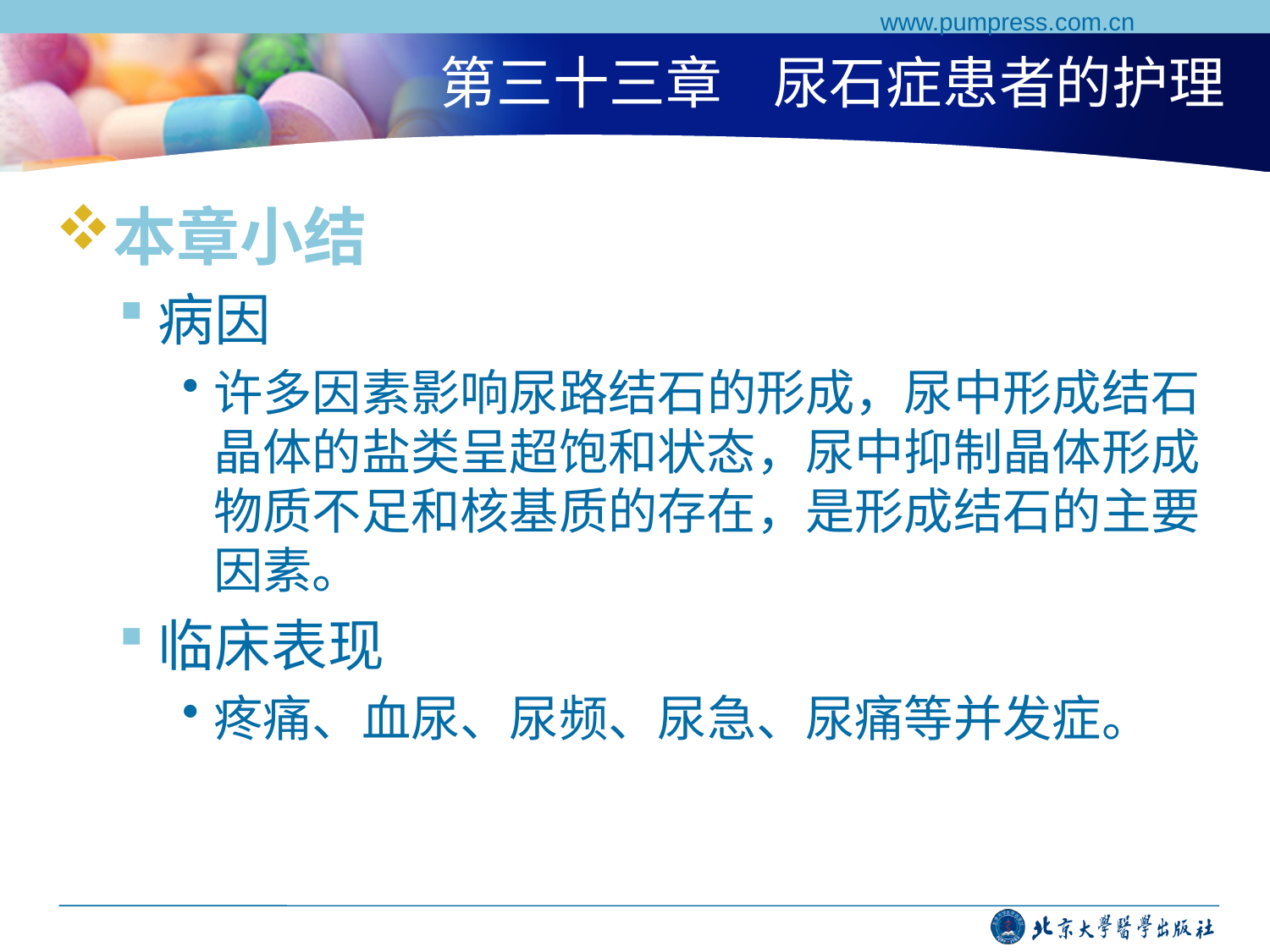

www.pumpress.com.cn
# 第三十三章    尿石症患者的护理
本章小结
病因
许多因素影响尿路结石的形成，尿中形成结石晶体的盐类呈超饱和状态，尿中抑制晶体形成物质不足和核基质的存在，是形成结石的主要因素。
临床表现
疼痛、血尿、尿频、尿急、尿痛等并发症。